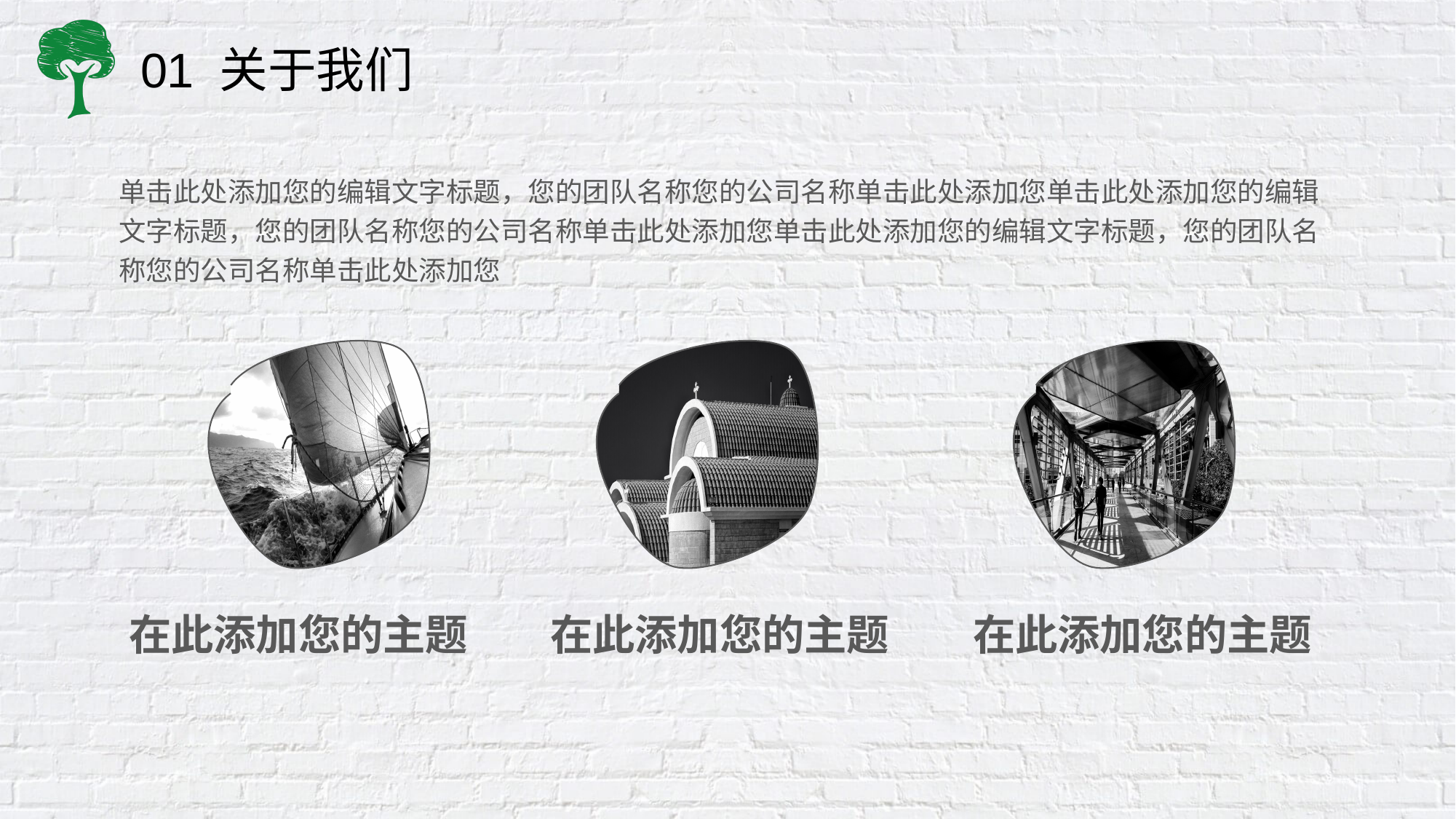

单击此处添加您的编辑文字标题，您的团队名称您的公司名称单击此处添加您单击此处添加您的编辑文字标题，您的团队名称您的公司名称单击此处添加您单击此处添加您的编辑文字标题，您的团队名称您的公司名称单击此处添加您

在此添加您的主题
在此添加您的主题
在此添加您的主题